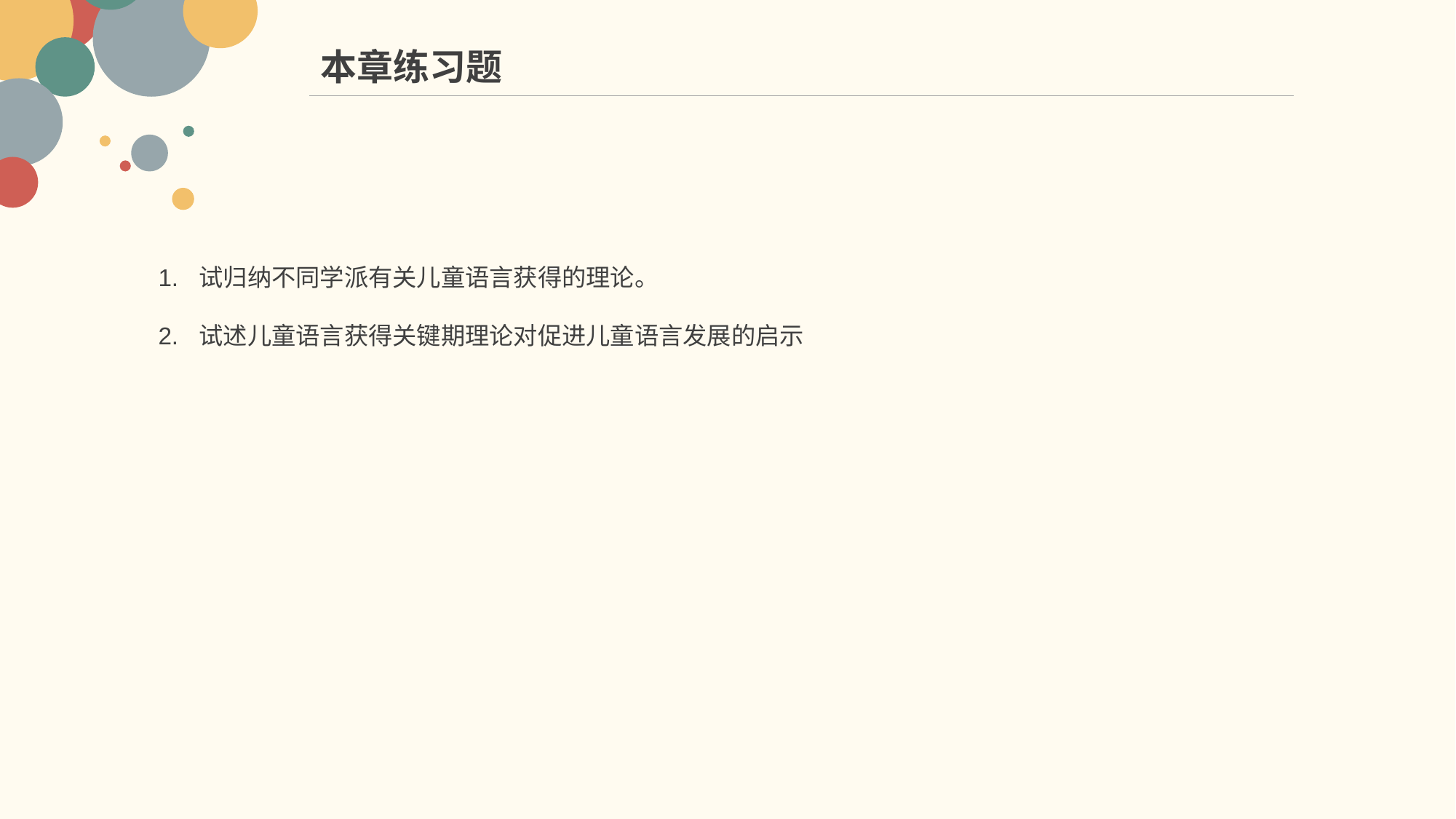

本章练习题
试归纳不同学派有关儿童语言获得的理论。
试述儿童语言获得关键期理论对促进儿童语言发展的启示